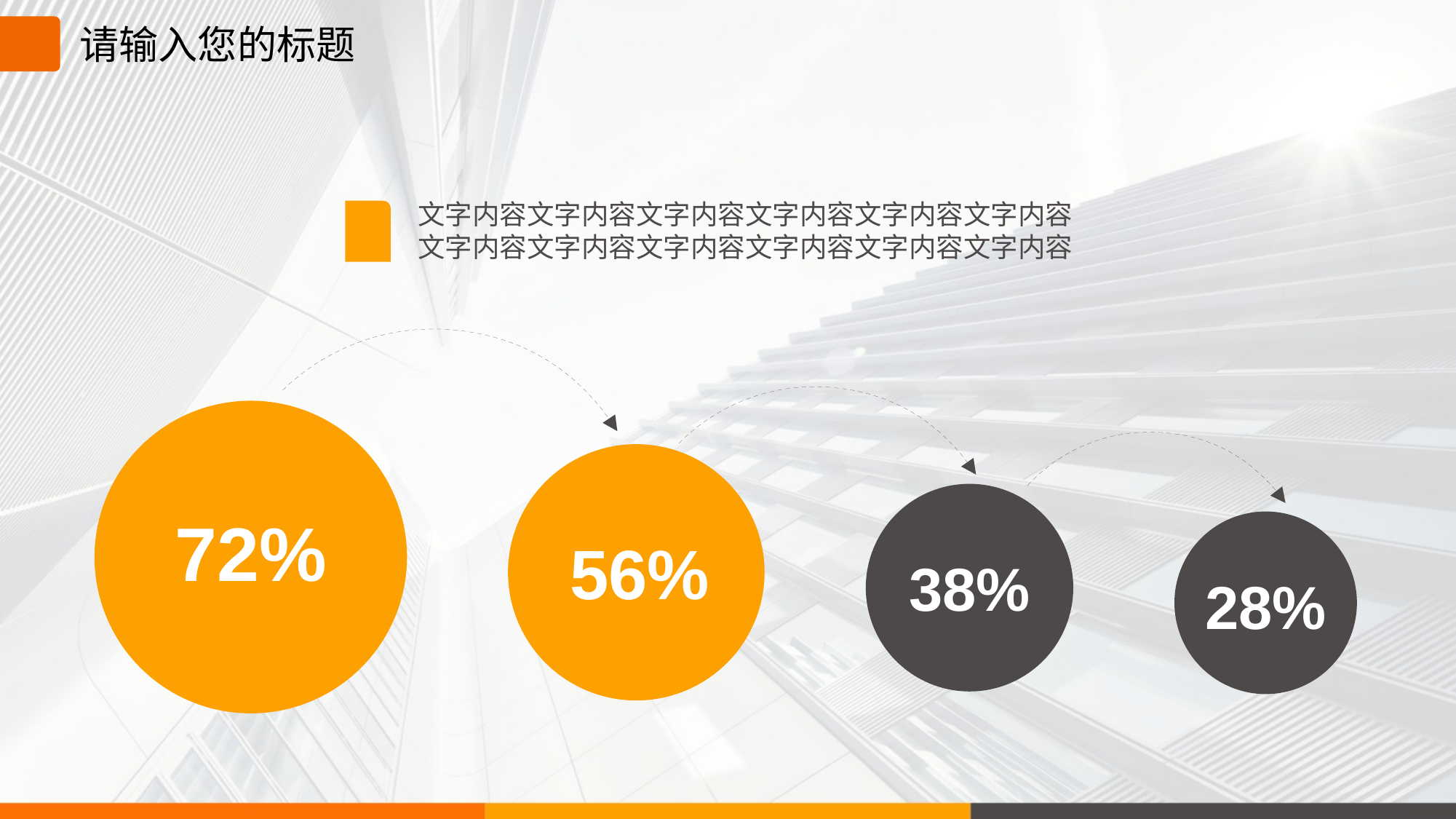

请输入您的标题

文字内容文字内容文字内容文字内容文字内容文字内容文字内容文字内容文字内容文字内容文字内容文字内容

72%

56%
38%
28%